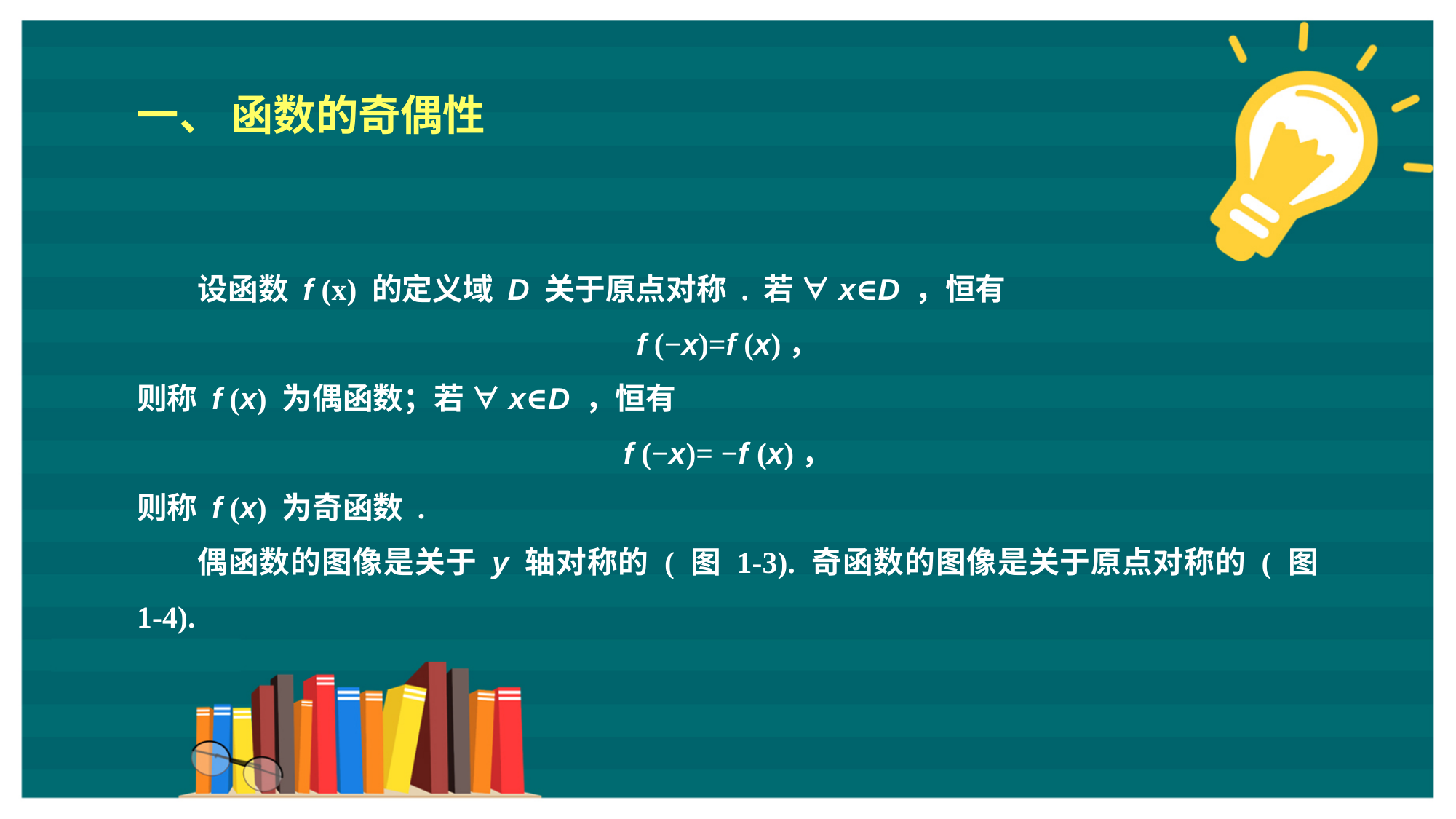

一、 函数的奇偶性
设函数 f (x) 的定义域 D 关于原点对称 . 若 ∀x∈D ，恒有
f (−x)=f (x)，
则称 f (x) 为偶函数；若 ∀x∈D ，恒有
f (−x)= −f (x)，
则称 f (x) 为奇函数 .
偶函数的图像是关于 y 轴对称的 ( 图 1-3). 奇函数的图像是关于原点对称的 ( 图 1-4).